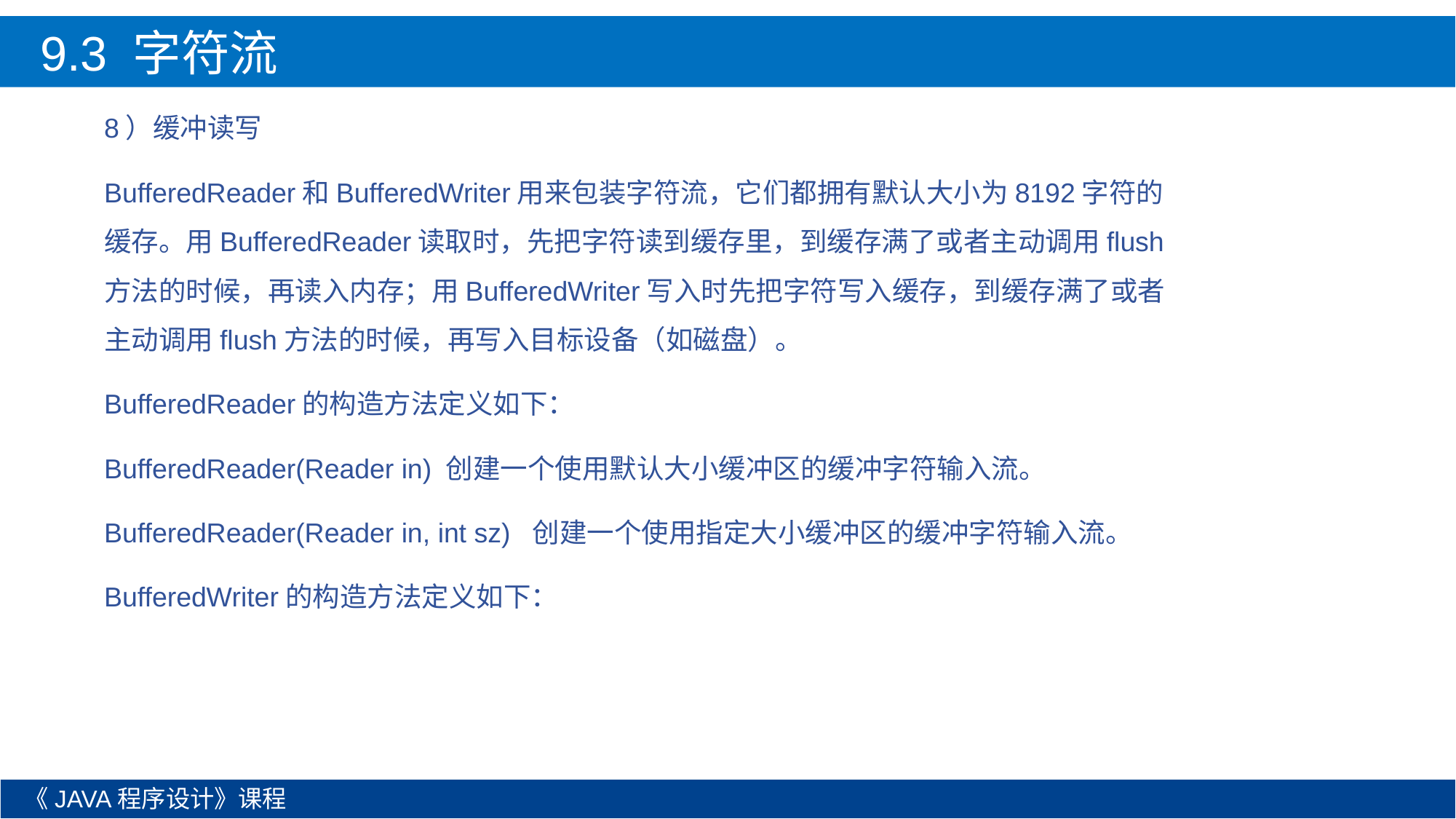

9.3 字符流
8）缓冲读写
BufferedReader和BufferedWriter用来包装字符流，它们都拥有默认大小为8192字符的缓存。用BufferedReader读取时，先把字符读到缓存里，到缓存满了或者主动调用flush方法的时候，再读入内存；用BufferedWriter写入时先把字符写入缓存，到缓存满了或者主动调用flush方法的时候，再写入目标设备（如磁盘）。
BufferedReader的构造方法定义如下：
BufferedReader(Reader in) 创建一个使用默认大小缓冲区的缓冲字符输入流。
BufferedReader(Reader in, int sz)  创建一个使用指定大小缓冲区的缓冲字符输入流。
BufferedWriter的构造方法定义如下：
《JAVA程序设计》课程